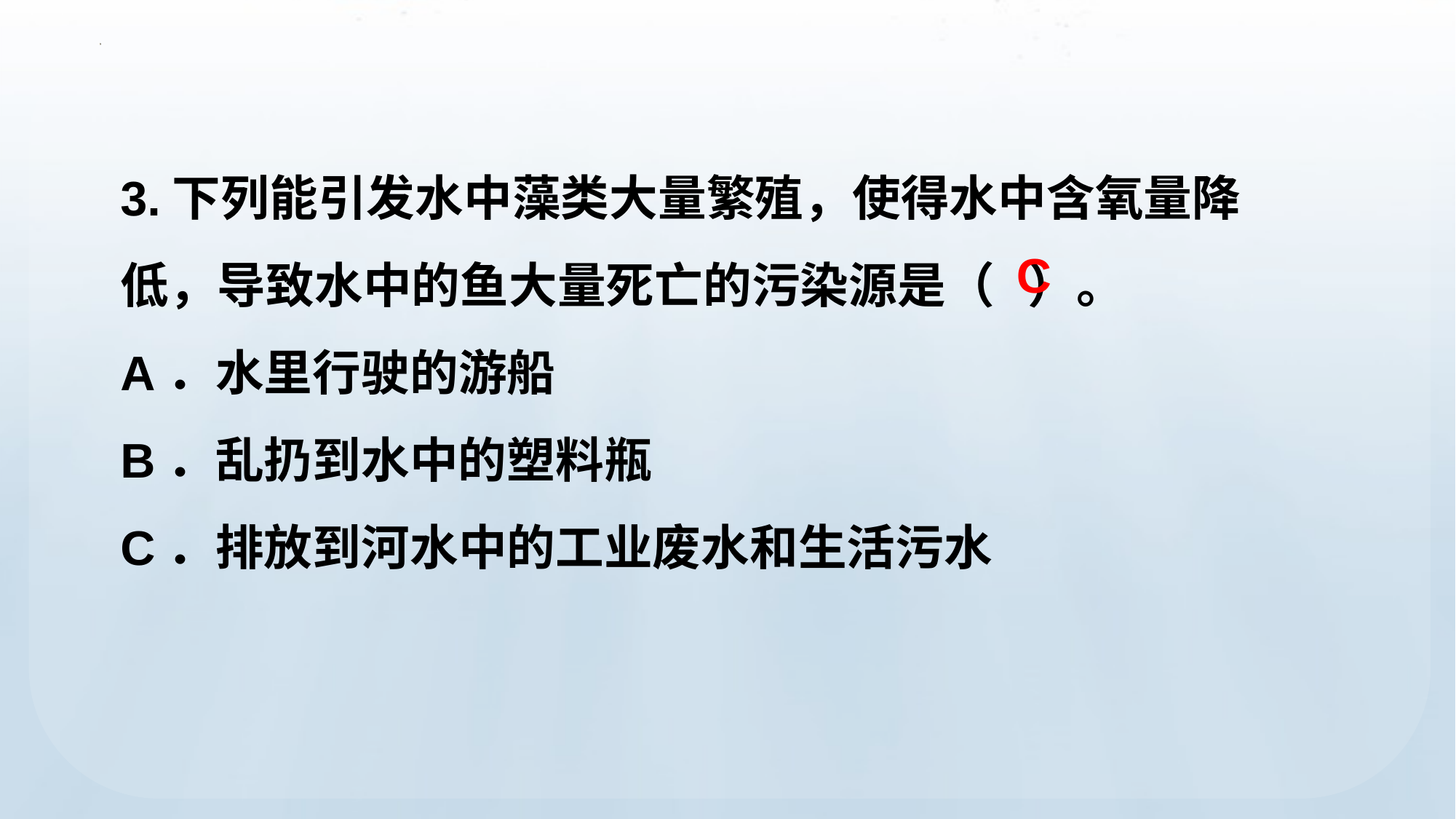

3.下列能引发水中藻类大量繁殖，使得水中含氧量降低，导致水中的鱼大量死亡的污染源是（   ）。
A．水里行驶的游船
B．乱扔到水中的塑料瓶
C．排放到河水中的工业废水和生活污水
C